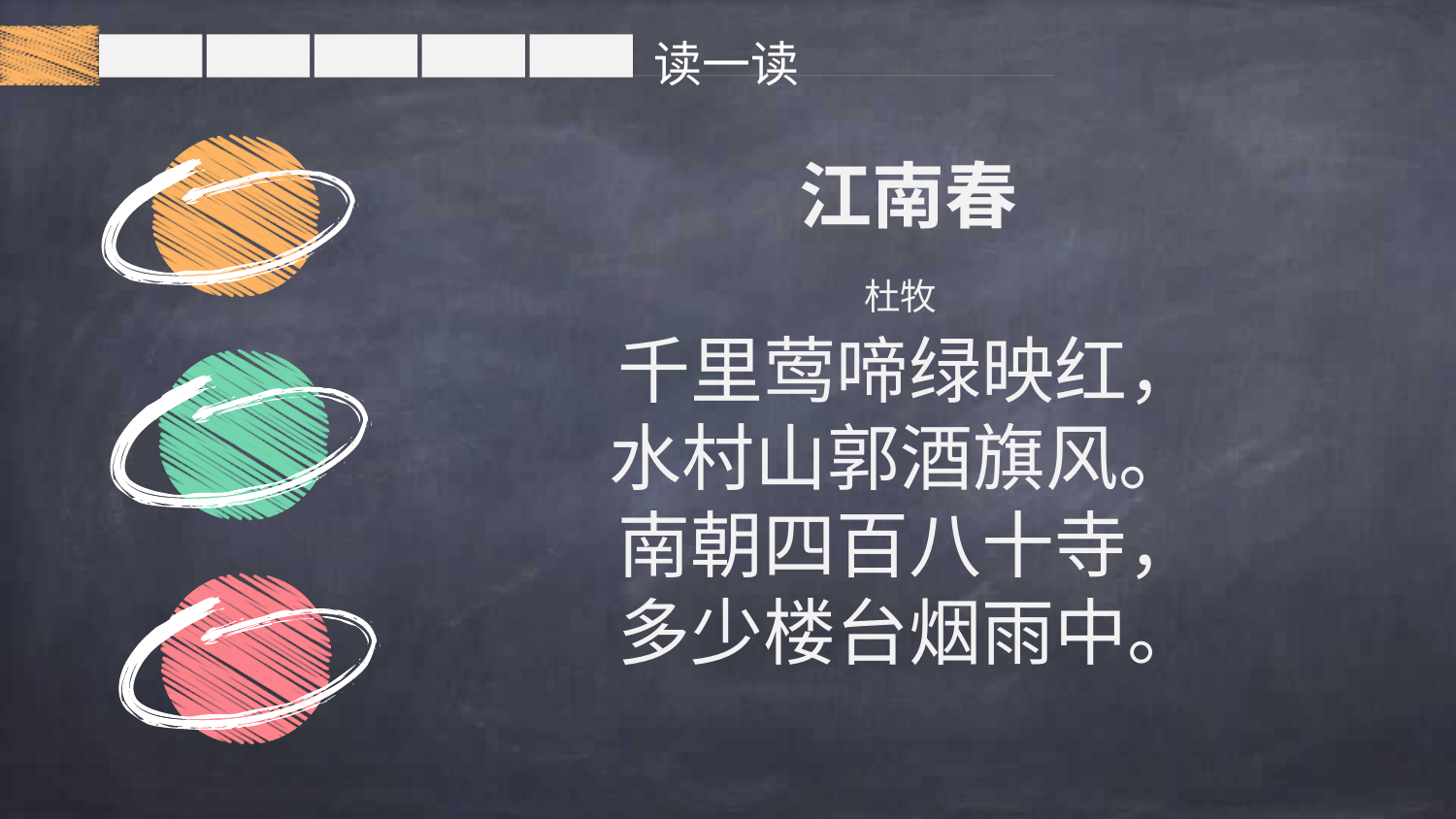

读一读

江南春
杜牧
千里莺啼绿映红，
水村山郭酒旗风。
南朝四百八十寺，
多少楼台烟雨中。